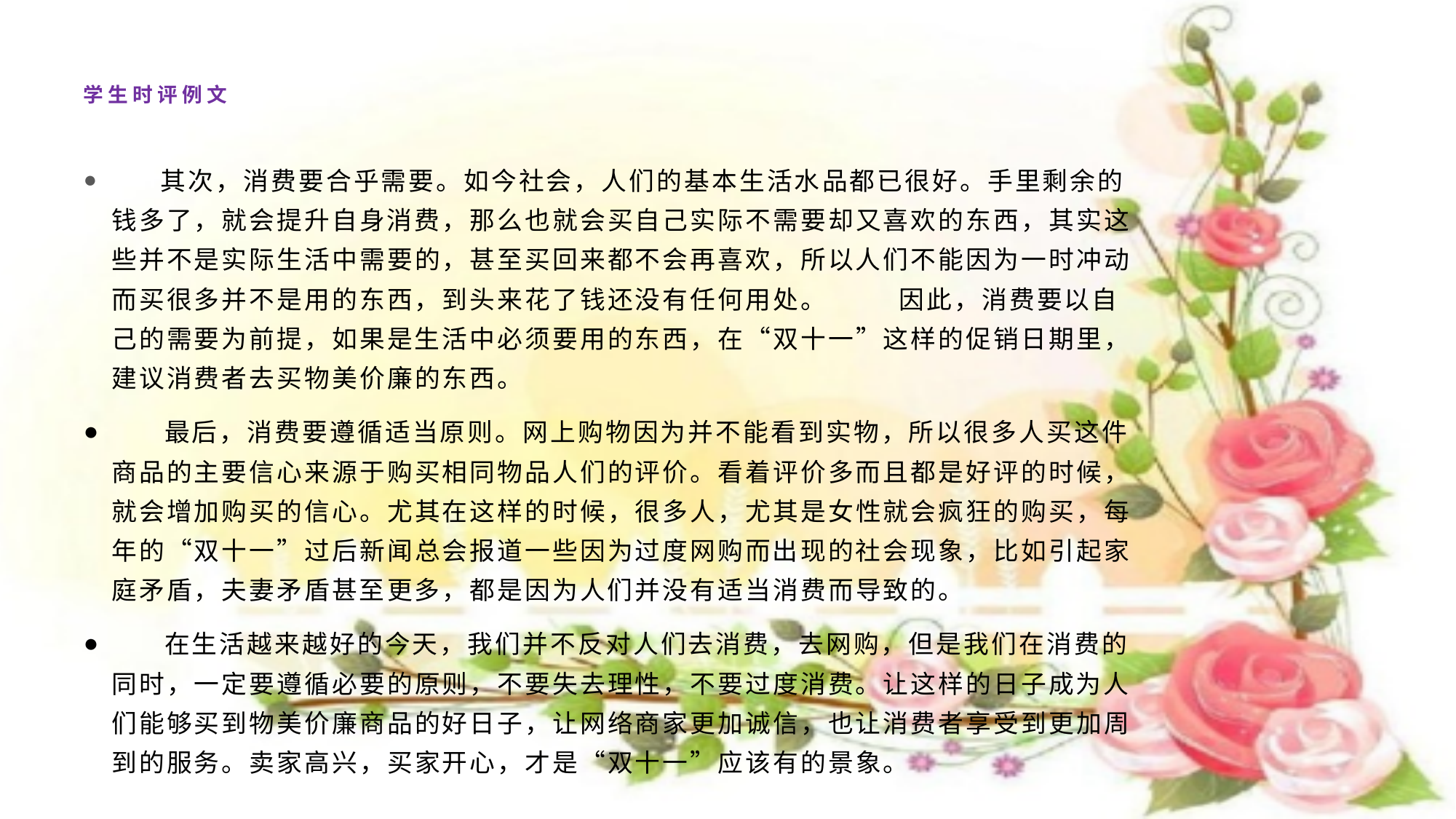

# 学生时评例文
      其次，消费要合乎需要。如今社会，人们的基本生活水品都已很好。手里剩余的钱多了，就会提升自身消费，那么也就会买自己实际不需要却又喜欢的东西，其实这些并不是实际生活中需要的，甚至买回来都不会再喜欢，所以人们不能因为一时冲动而买很多并不是用的东西，到头来花了钱还没有任何用处。  　　因此，消费要以自己的需要为前提，如果是生活中必须要用的东西，在“双十一”这样的促销日期里，建议消费者去买物美价廉的东西。
      最后，消费要遵循适当原则。网上购物因为并不能看到实物，所以很多人买这件商品的主要信心来源于购买相同物品人们的评价。看着评价多而且都是好评的时候，就会增加购买的信心。尤其在这样的时候，很多人，尤其是女性就会疯狂的购买，每年的“双十一”过后新闻总会报道一些因为过度网购而出现的社会现象，比如引起家庭矛盾，夫妻矛盾甚至更多，都是因为人们并没有适当消费而导致的。
      在生活越来越好的今天，我们并不反对人们去消费，去网购，但是我们在消费的同时，一定要遵循必要的原则，不要失去理性，不要过度消费。让这样的日子成为人们能够买到物美价廉商品的好日子，让网络商家更加诚信，也让消费者享受到更加周到的服务。卖家高兴，买家开心，才是“双十一”应该有的景象。